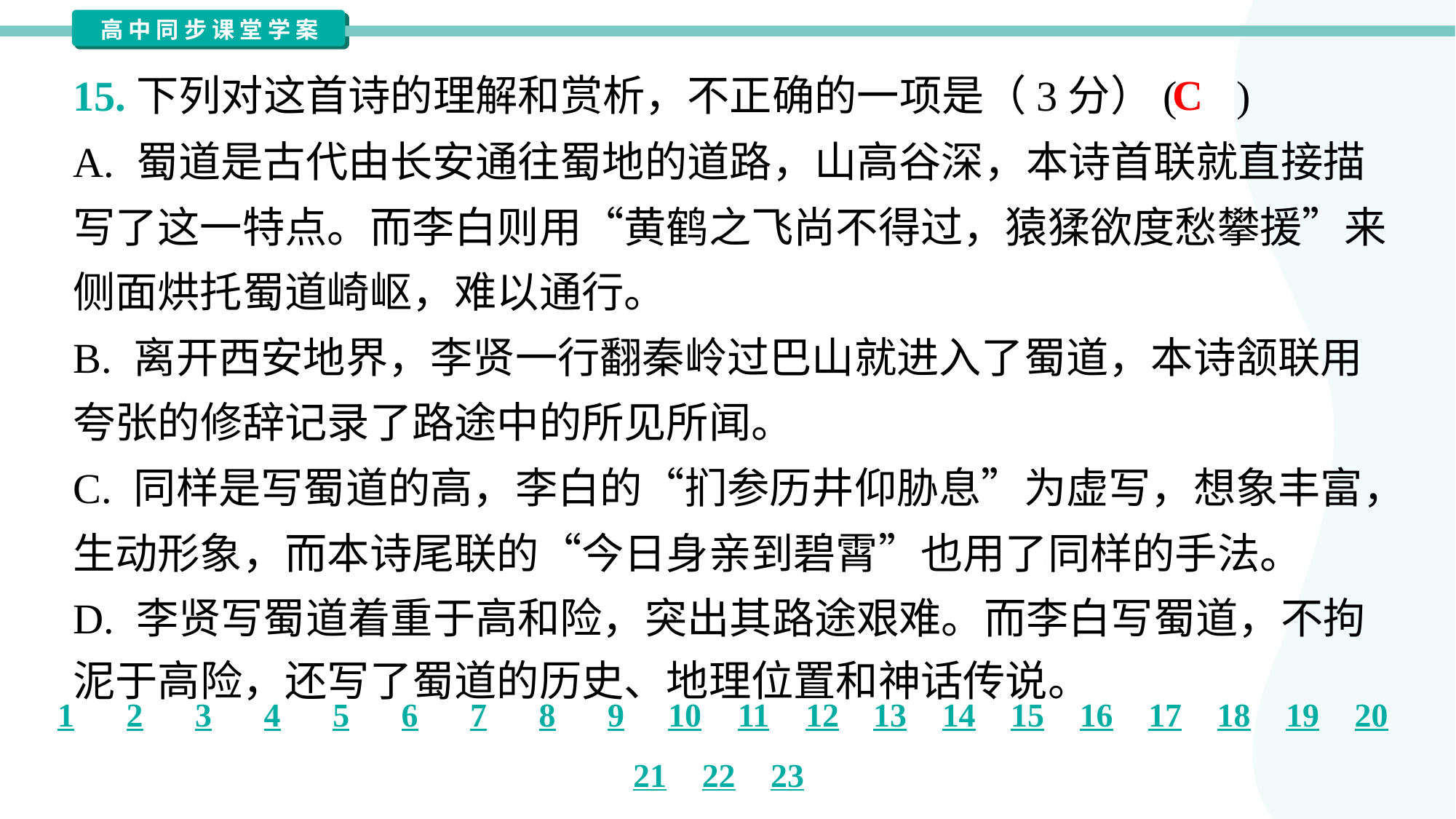

C
15.下列对这首诗的理解和赏析，不正确的一项是（3分）(     )
A. 蜀道是古代由长安通往蜀地的道路，山高谷深，本诗首联就直接描
写了这一特点。而李白则用“黄鹤之飞尚不得过，猿猱欲度愁攀援”来
侧面烘托蜀道崎岖，难以通行。
B. 离开西安地界，李贤一行翻秦岭过巴山就进入了蜀道，本诗颔联用
夸张的修辞记录了路途中的所见所闻。
C. 同样是写蜀道的高，李白的“扪参历井仰胁息”为虚写，想象丰富，
生动形象，而本诗尾联的“今日身亲到碧霄”也用了同样的手法。
D. 李贤写蜀道着重于高和险，突出其路途艰难。而李白写蜀道，不拘
泥于高险，还写了蜀道的历史、地理位置和神话传说。